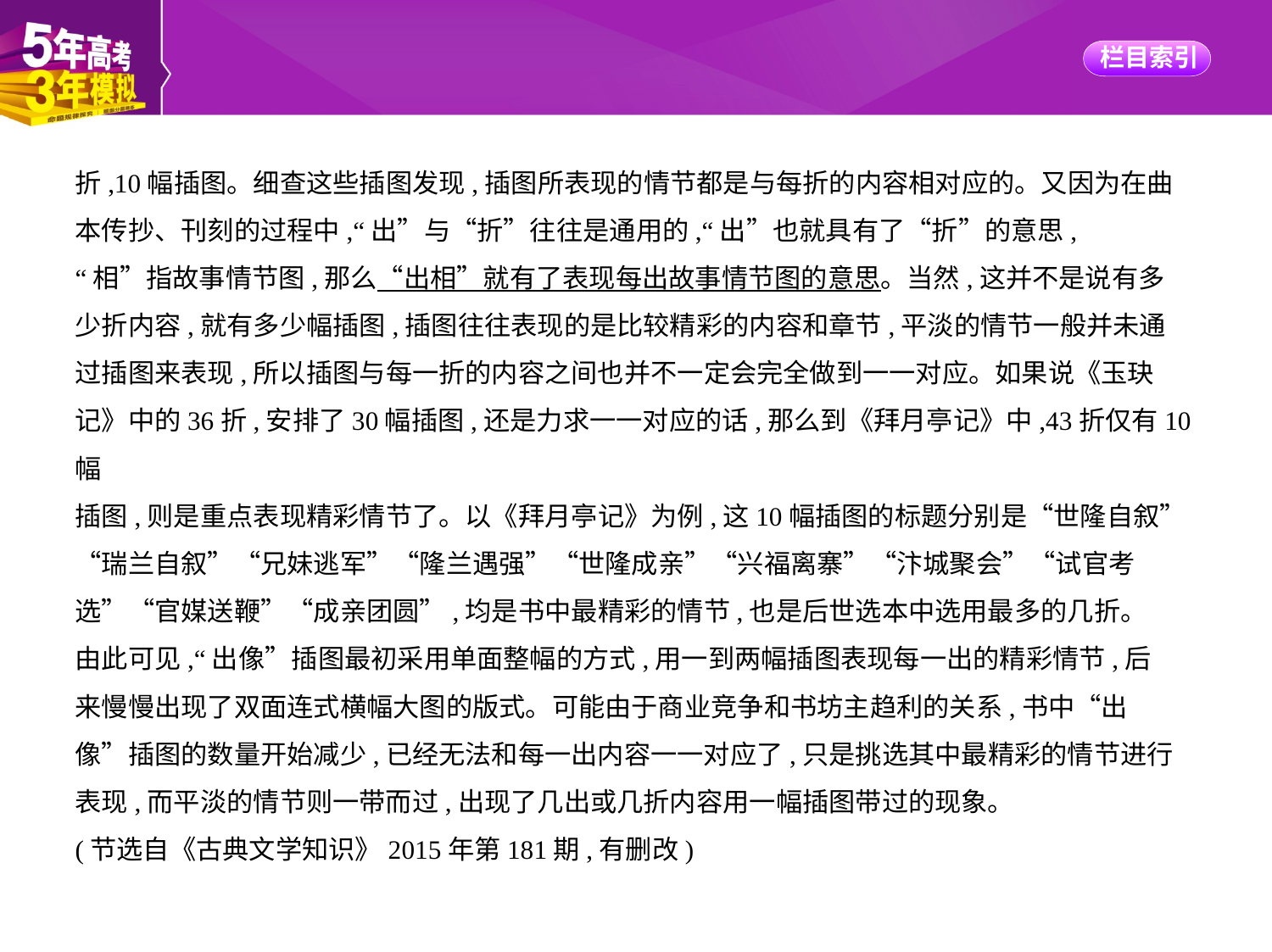

折,10幅插图。细查这些插图发现,插图所表现的情节都是与每折的内容相对应的。又因为在曲
本传抄、刊刻的过程中,“出”与“折”往往是通用的,“出”也就具有了“折”的意思,
“相”指故事情节图,那么“出相”就有了表现每出故事情节图的意思。当然,这并不是说有多
少折内容,就有多少幅插图,插图往往表现的是比较精彩的内容和章节,平淡的情节一般并未通
过插图来表现,所以插图与每一折的内容之间也并不一定会完全做到一一对应。如果说《玉玦
记》中的36折,安排了30幅插图,还是力求一一对应的话,那么到《拜月亭记》中,43折仅有10幅
插图,则是重点表现精彩情节了。以《拜月亭记》为例,这10幅插图的标题分别是“世隆自叙”
“瑞兰自叙”“兄妹逃军”“隆兰遇强”“世隆成亲”“兴福离寨”“汴城聚会”“试官考
选”“官媒送鞭”“成亲团圆”,均是书中最精彩的情节,也是后世选本中选用最多的几折。
由此可见,“出像”插图最初采用单面整幅的方式,用一到两幅插图表现每一出的精彩情节,后
来慢慢出现了双面连式横幅大图的版式。可能由于商业竞争和书坊主趋利的关系,书中“出
像”插图的数量开始减少,已经无法和每一出内容一一对应了,只是挑选其中最精彩的情节进行
表现,而平淡的情节则一带而过,出现了几出或几折内容用一幅插图带过的现象。
(节选自《古典文学知识》2015年第181期,有删改)